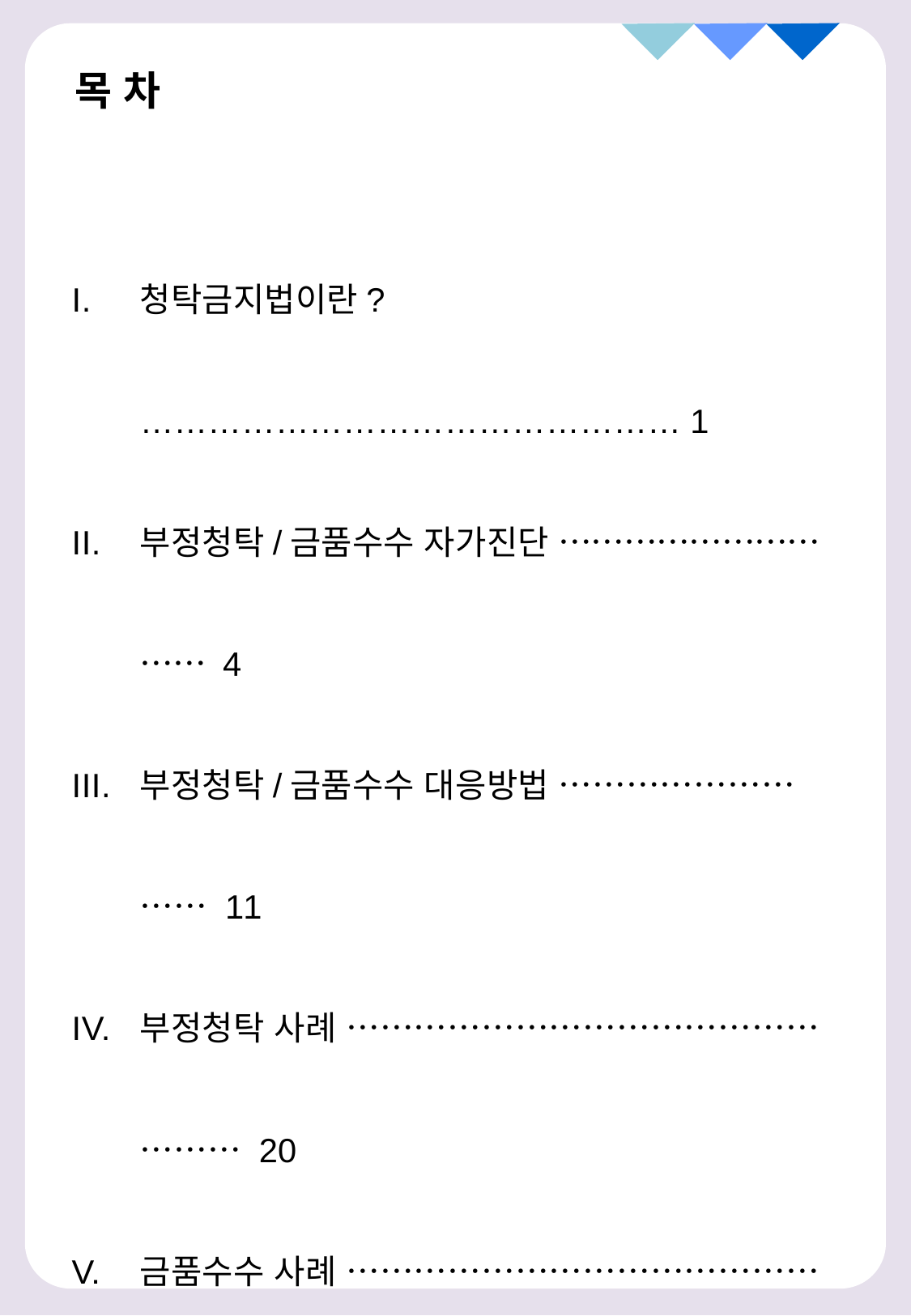

목 차

청탁금지법이란? ………………………………………… 1
부정청탁/금품수수 자가진단 ………………………… 4
부정청탁/금품수수 대응방법 ……………………… 11
부정청탁 사례 …………………………………………… 20
금품수수 사례 …………………………………………… 26